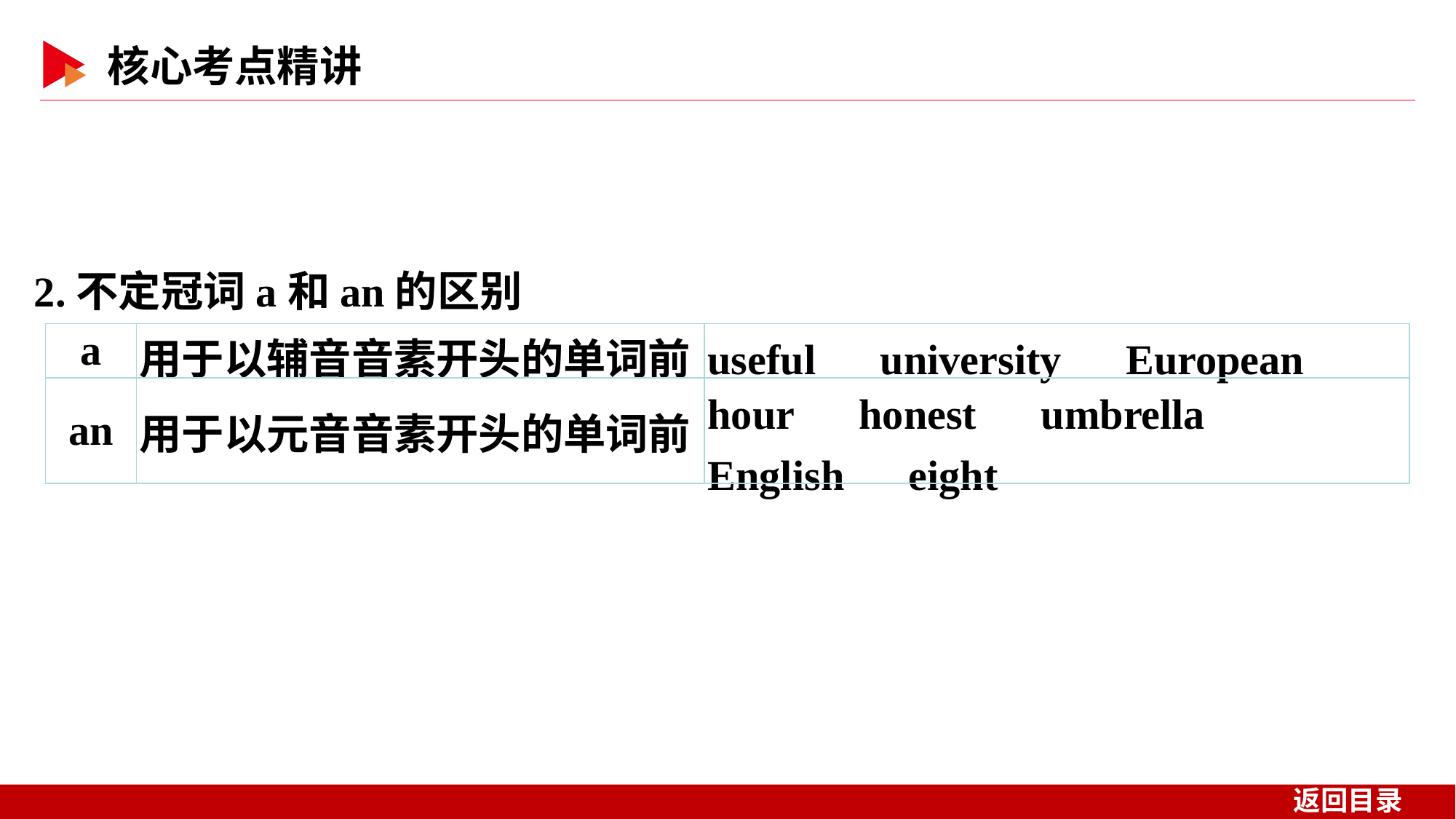

2.不定冠词a和an的区别
| a | 用于以辅音音素开头的单词前 | useful　university　European |
| --- | --- | --- |
| an | 用于以元音音素开头的单词前 | hour　honest　umbrella　English　eight |